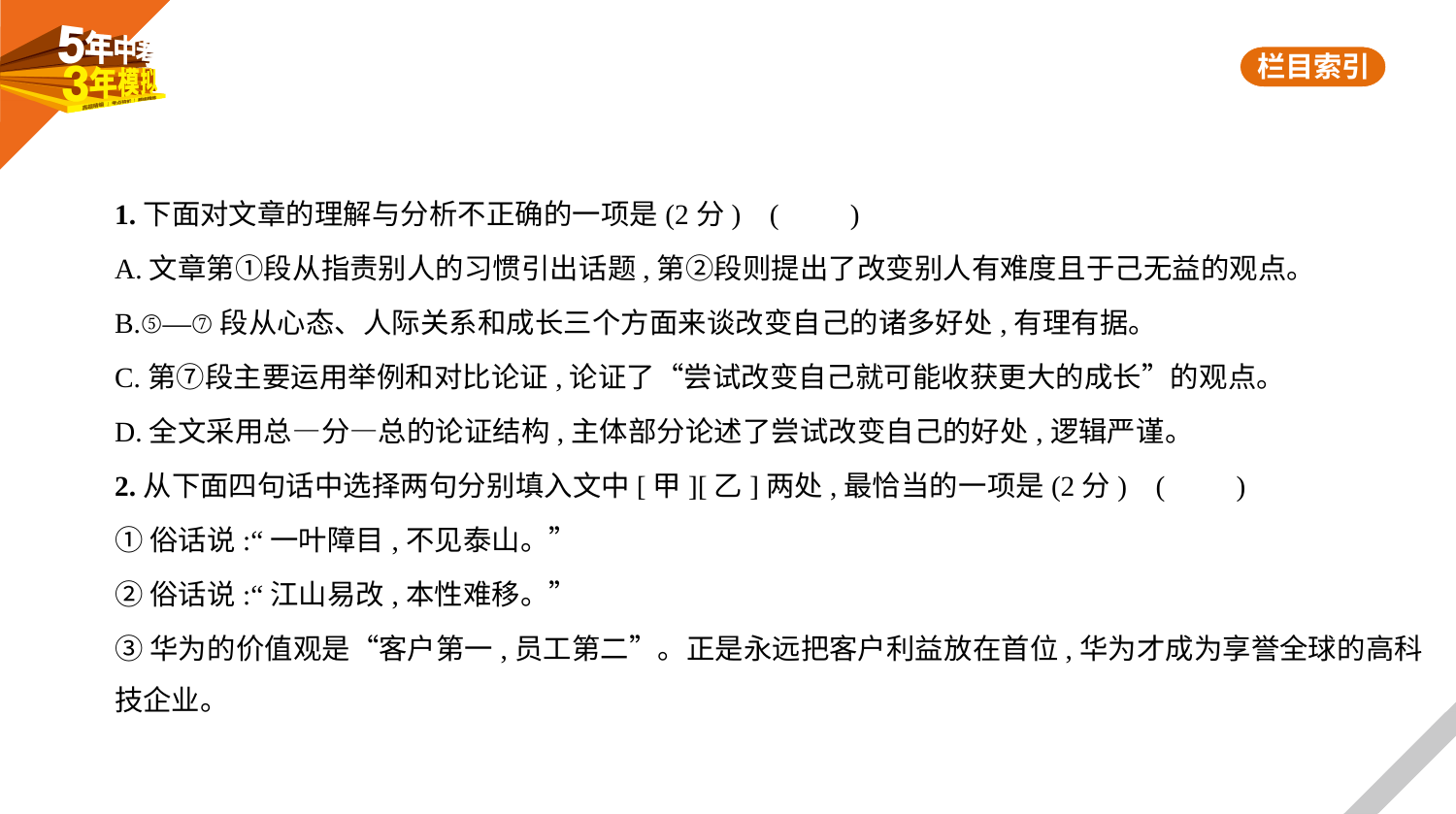

1.下面对文章的理解与分析不正确的一项是(2分) (　　)
A.文章第①段从指责别人的习惯引出话题,第②段则提出了改变别人有难度且于己无益的观点。
B.⑤—⑦段从心态、人际关系和成长三个方面来谈改变自己的诸多好处,有理有据。
C.第⑦段主要运用举例和对比论证,论证了“尝试改变自己就可能收获更大的成长”的观点。
D.全文采用总—分—总的论证结构,主体部分论述了尝试改变自己的好处,逻辑严谨。
2.从下面四句话中选择两句分别填入文中[甲][乙]两处,最恰当的一项是(2分) (　　)
①俗话说:“一叶障目,不见泰山。”
②俗话说:“江山易改,本性难移。”
③华为的价值观是“客户第一,员工第二”。正是永远把客户利益放在首位,华为才成为享誉全球的高科
技企业。